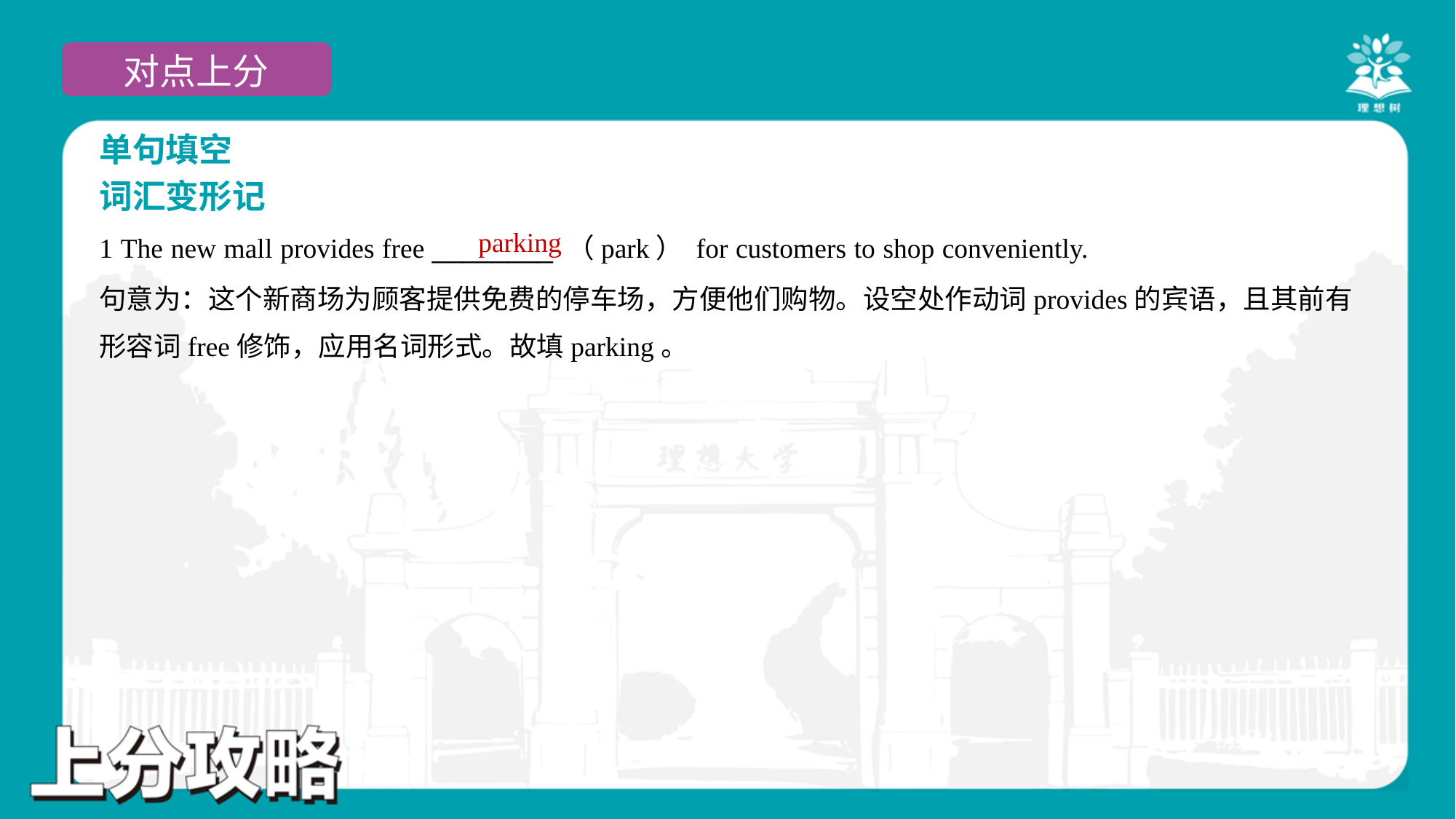

单句填空
词汇变形记
parking
1 The new mall provides free ________ （park） for customers to shop conveniently.
句意为：这个新商场为顾客提供免费的停车场，方便他们购物。设空处作动词provides的宾语，且其前有
形容词free修饰，应用名词形式。故填parking。